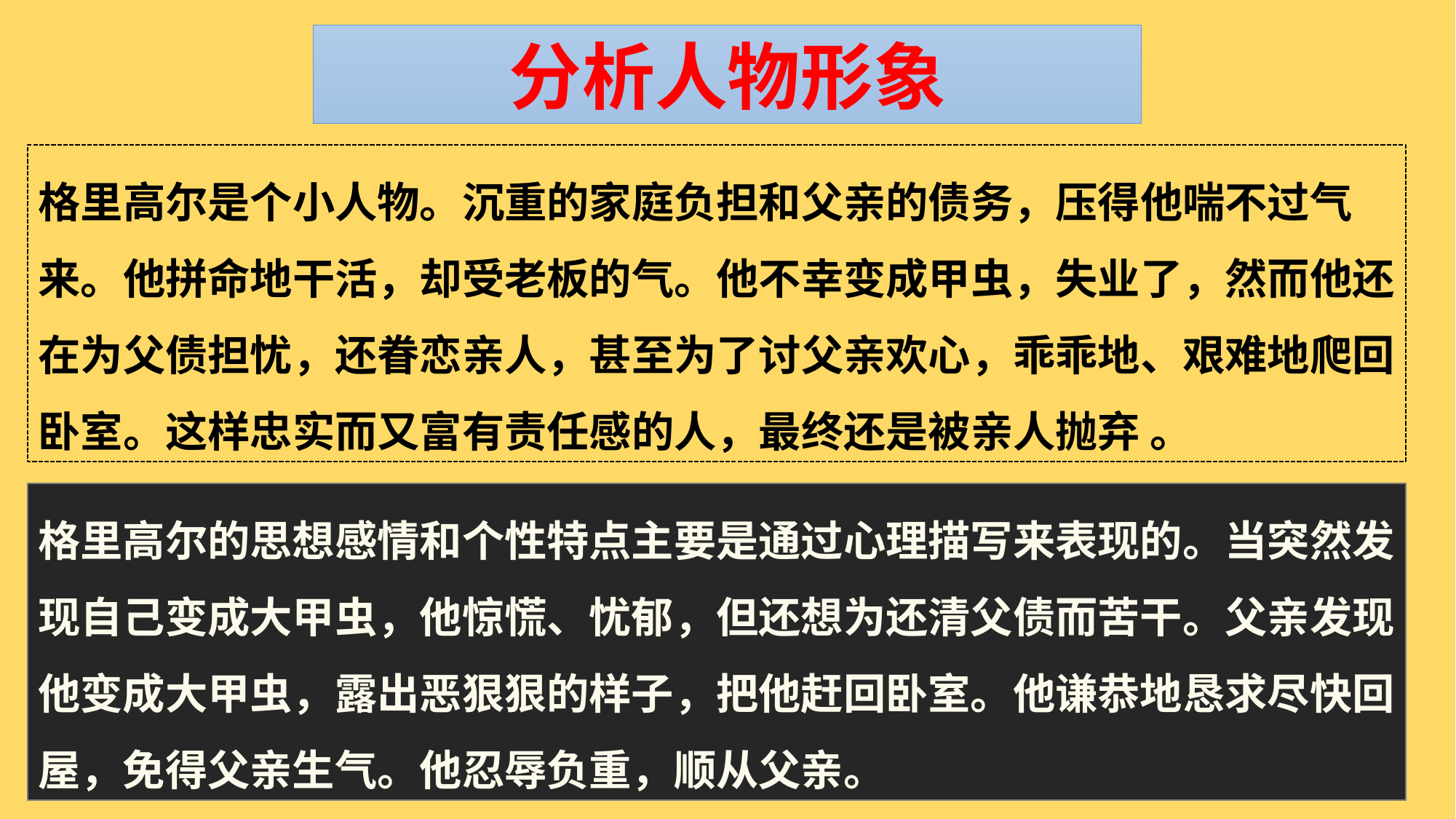

分析人物形象
格里高尔是个小人物。沉重的家庭负担和父亲的债务，压得他喘不过气来。他拼命地干活，却受老板的气。他不幸变成甲虫，失业了，然而他还在为父债担忧，还眷恋亲人，甚至为了讨父亲欢心，乖乖地、艰难地爬回卧室。这样忠实而又富有责任感的人，最终还是被亲人抛弃 。
格里高尔的思想感情和个性特点主要是通过心理描写来表现的。当突然发现自己变成大甲虫，他惊慌、忧郁，但还想为还清父债而苦干。父亲发现他变成大甲虫，露出恶狠狠的样子，把他赶回卧室。他谦恭地恳求尽快回屋，免得父亲生气。他忍辱负重，顺从父亲。